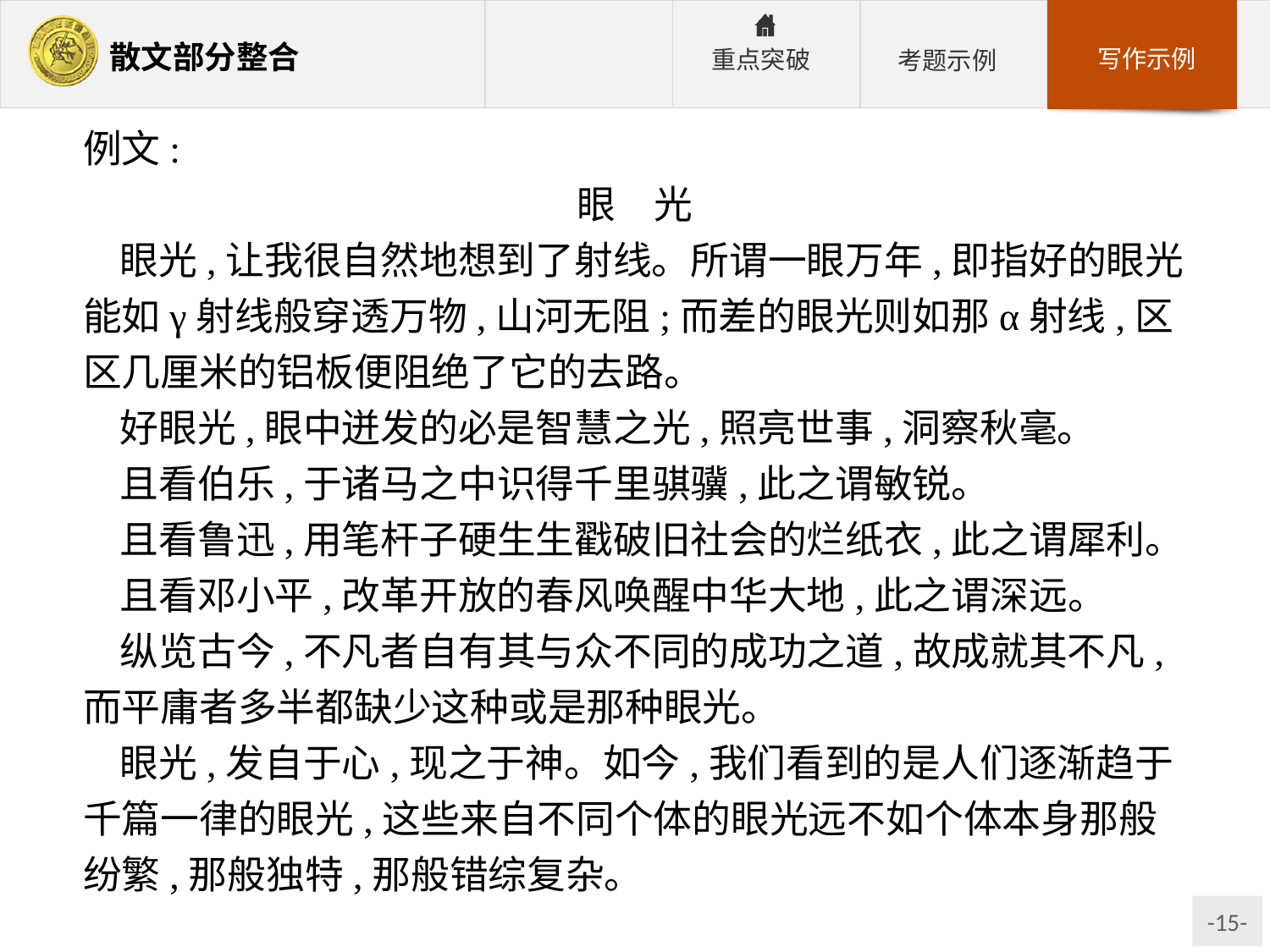

例文:
眼　光
眼光,让我很自然地想到了射线。所谓一眼万年,即指好的眼光能如γ射线般穿透万物,山河无阻;而差的眼光则如那α射线,区区几厘米的铝板便阻绝了它的去路。
好眼光,眼中迸发的必是智慧之光,照亮世事,洞察秋毫。
且看伯乐,于诸马之中识得千里骐骥,此之谓敏锐。
且看鲁迅,用笔杆子硬生生戳破旧社会的烂纸衣,此之谓犀利。
且看邓小平,改革开放的春风唤醒中华大地,此之谓深远。
纵览古今,不凡者自有其与众不同的成功之道,故成就其不凡,而平庸者多半都缺少这种或是那种眼光。
眼光,发自于心,现之于神。如今,我们看到的是人们逐渐趋于千篇一律的眼光,这些来自不同个体的眼光远不如个体本身那般纷繁,那般独特,那般错综复杂。